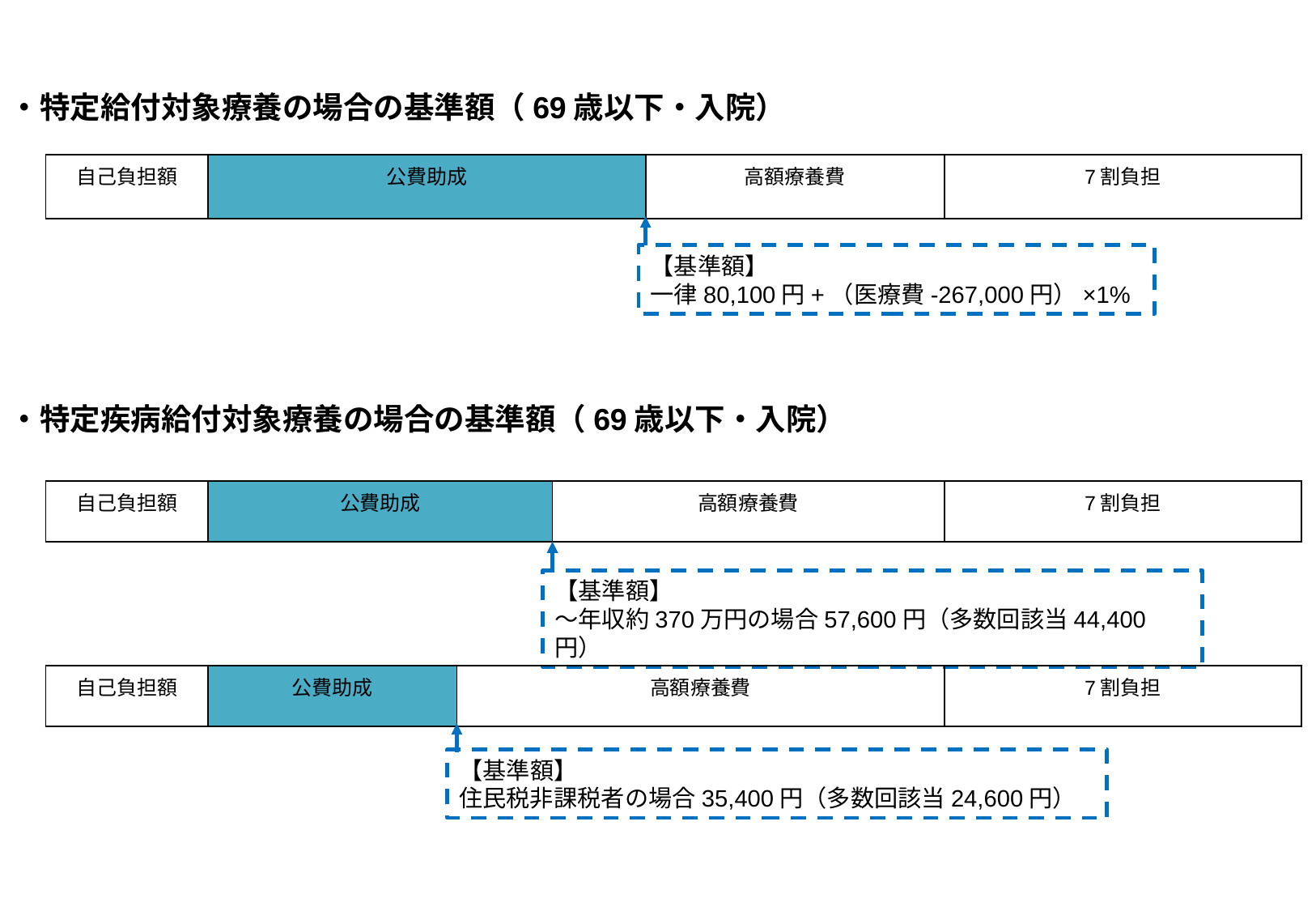

・特定給付対象療養の場合の基準額（69歳以下・入院）

・特定疾病給付対象療養の場合の基準額（69歳以下・入院）

| 自己負担額 | 公費助成 | 高額療養費 | 7割負担 |
| --- | --- | --- | --- |
【基準額】
一律80,100円+（医療費-267,000円）×1%
| 自己負担額 | 公費助成 | 高額療養費 | 7割負担 |
| --- | --- | --- | --- |
【基準額】
～年収約370万円の場合57,600円（多数回該当44,400円）
| 自己負担額 | 公費助成 | 高額療養費 | 7割負担 |
| --- | --- | --- | --- |
【基準額】
住民税非課税者の場合35,400円（多数回該当24,600円）